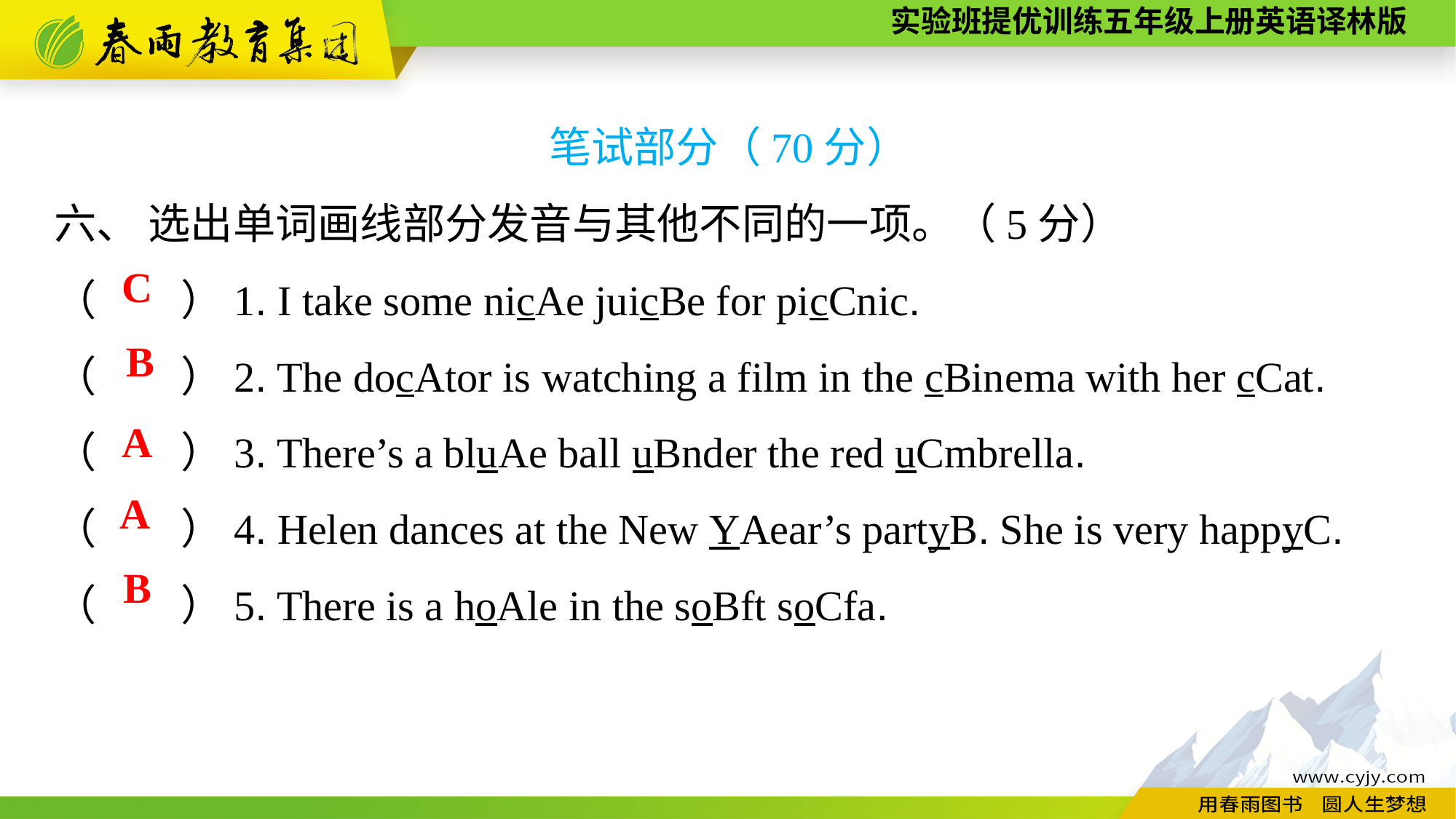

笔试部分（70分）
六、 选出单词画线部分发音与其他不同的一项。（5分）
（　　）1. I take some nicAe juicBe for picCnic.
（　　）2. The docAtor is watching a film in the cBinema with her cCat.
（　　）3. There’s a bluAe ball uBnder the red uCmbrella.
（　　）4. Helen dances at the New YAear’s partyB. She is very happyC.
（　　）5. There is a hoAle in the soBft soCfa.
C
B
A
A
B